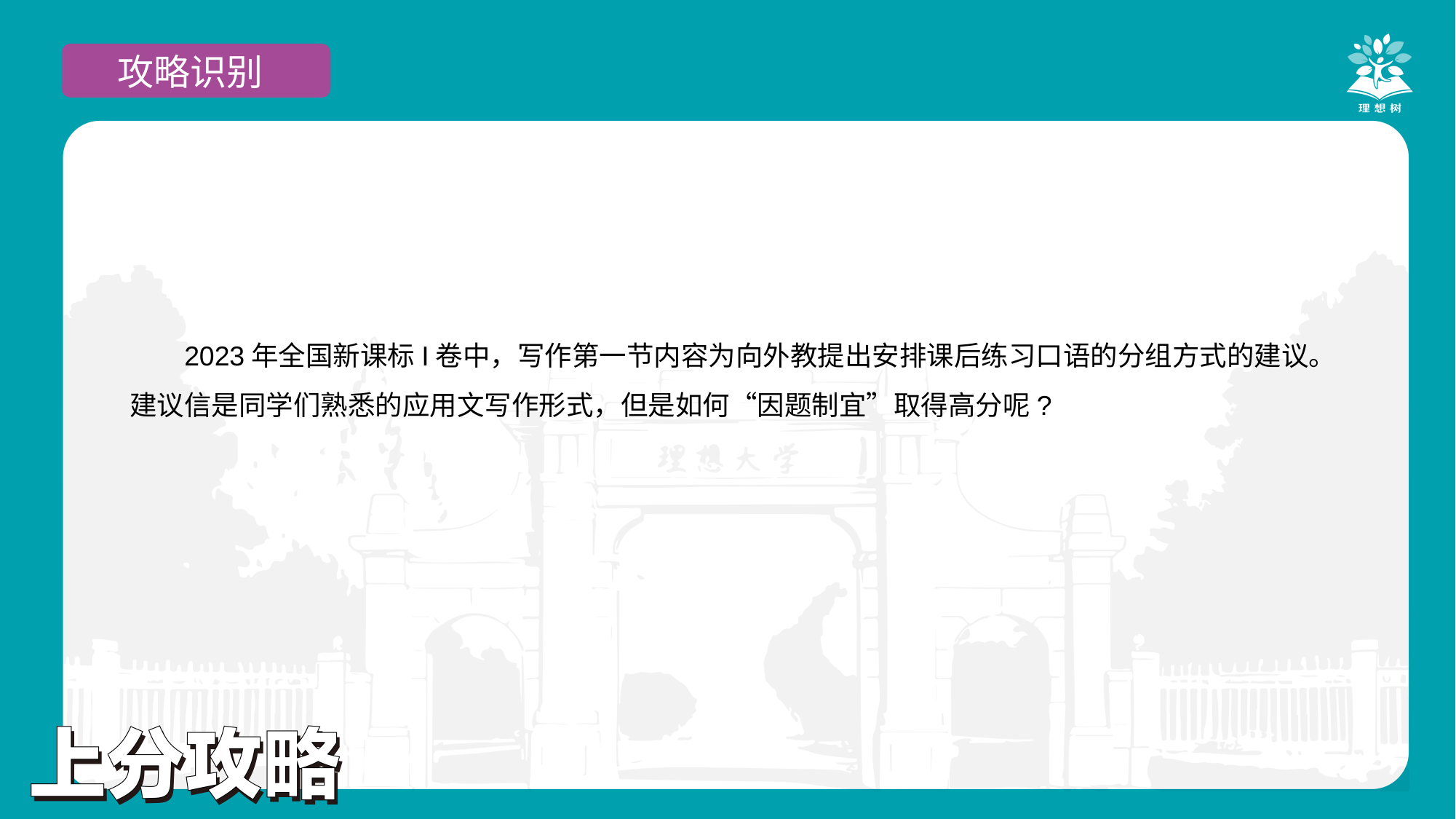

攻略识别
2023年全国新课标I卷中，写作第一节内容为向外教提出安排课后练习口语的分组方式的建议。建议信是同学们熟悉的应用文写作形式，但是如何“因题制宜”取得高分呢?